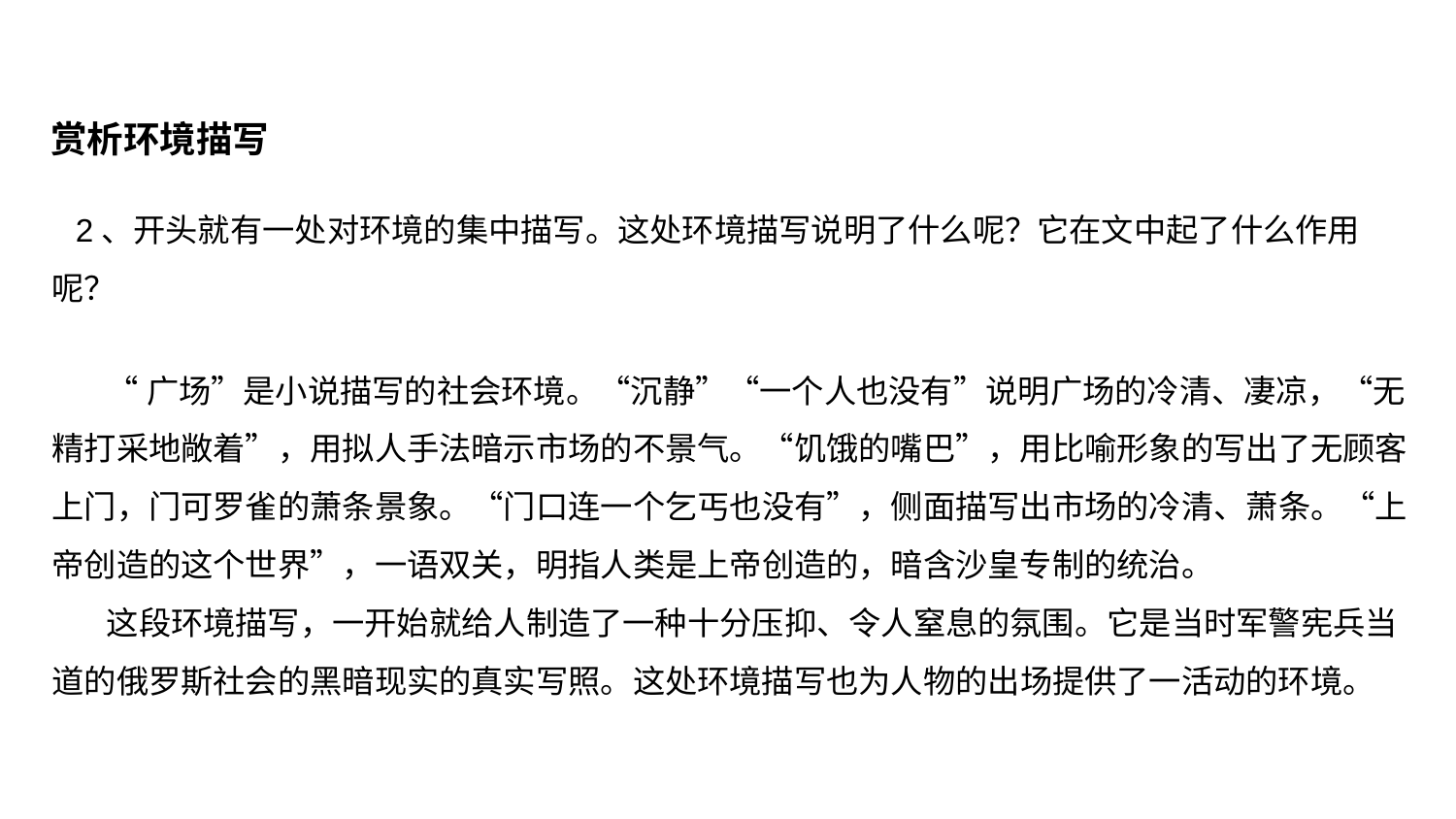

赏析环境描写
2、开头就有一处对环境的集中描写。这处环境描写说明了什么呢？它在文中起了什么作用呢？

“广场”是小说描写的社会环境。“沉静”“一个人也没有”说明广场的冷清、凄凉，“无精打采地敞着”，用拟人手法暗示市场的不景气。“饥饿的嘴巴”，用比喻形象的写出了无顾客上门，门可罗雀的萧条景象。“门口连一个乞丐也没有”，侧面描写出市场的冷清、萧条。“上帝创造的这个世界”，一语双关，明指人类是上帝创造的，暗含沙皇专制的统治。
这段环境描写，一开始就给人制造了一种十分压抑、令人窒息的氛围。它是当时军警宪兵当道的俄罗斯社会的黑暗现实的真实写照。这处环境描写也为人物的出场提供了一活动的环境。